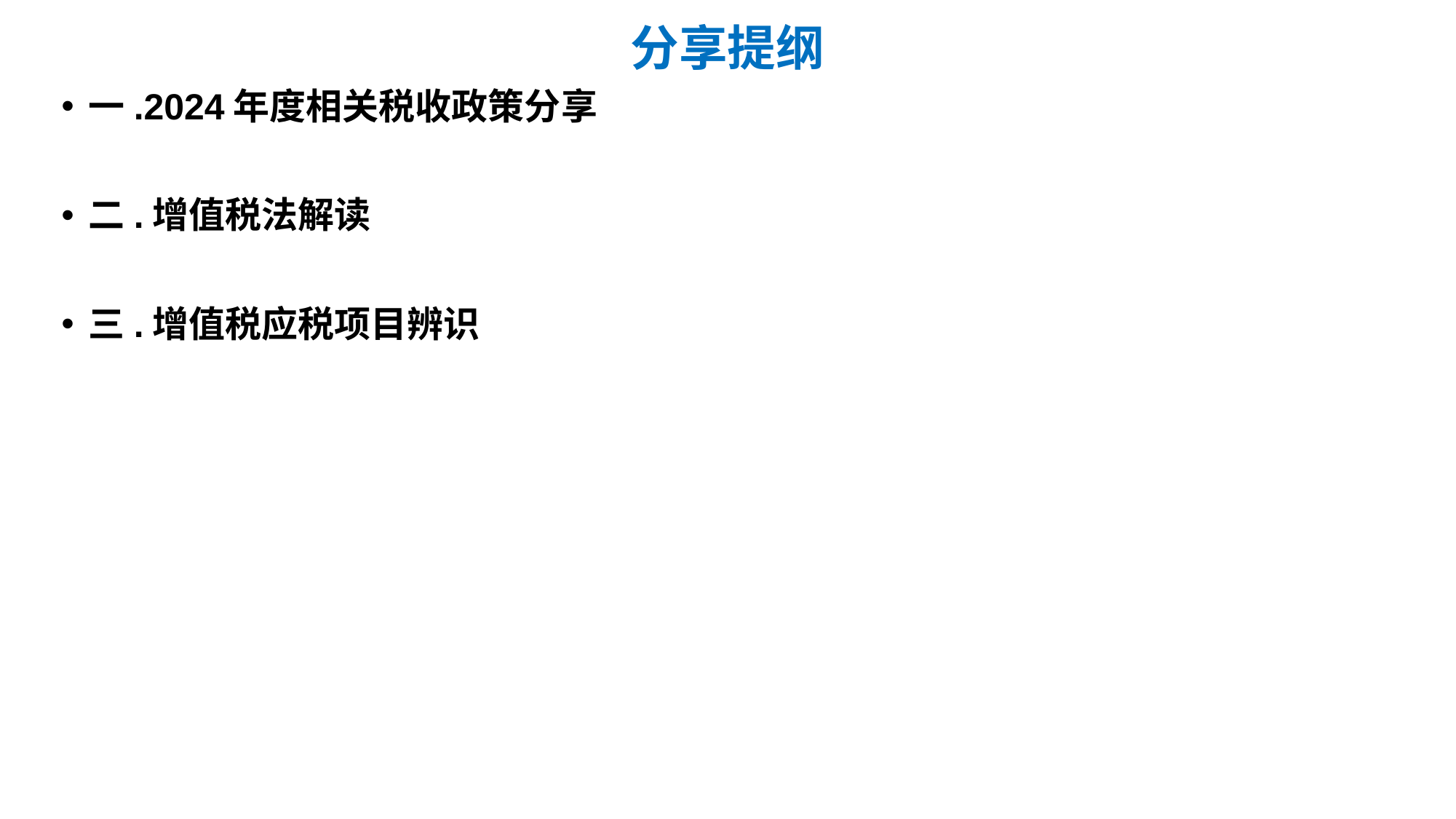

# 分享提纲
一.2024年度相关税收政策分享

二.增值税法解读

三.增值税应税项目辨识